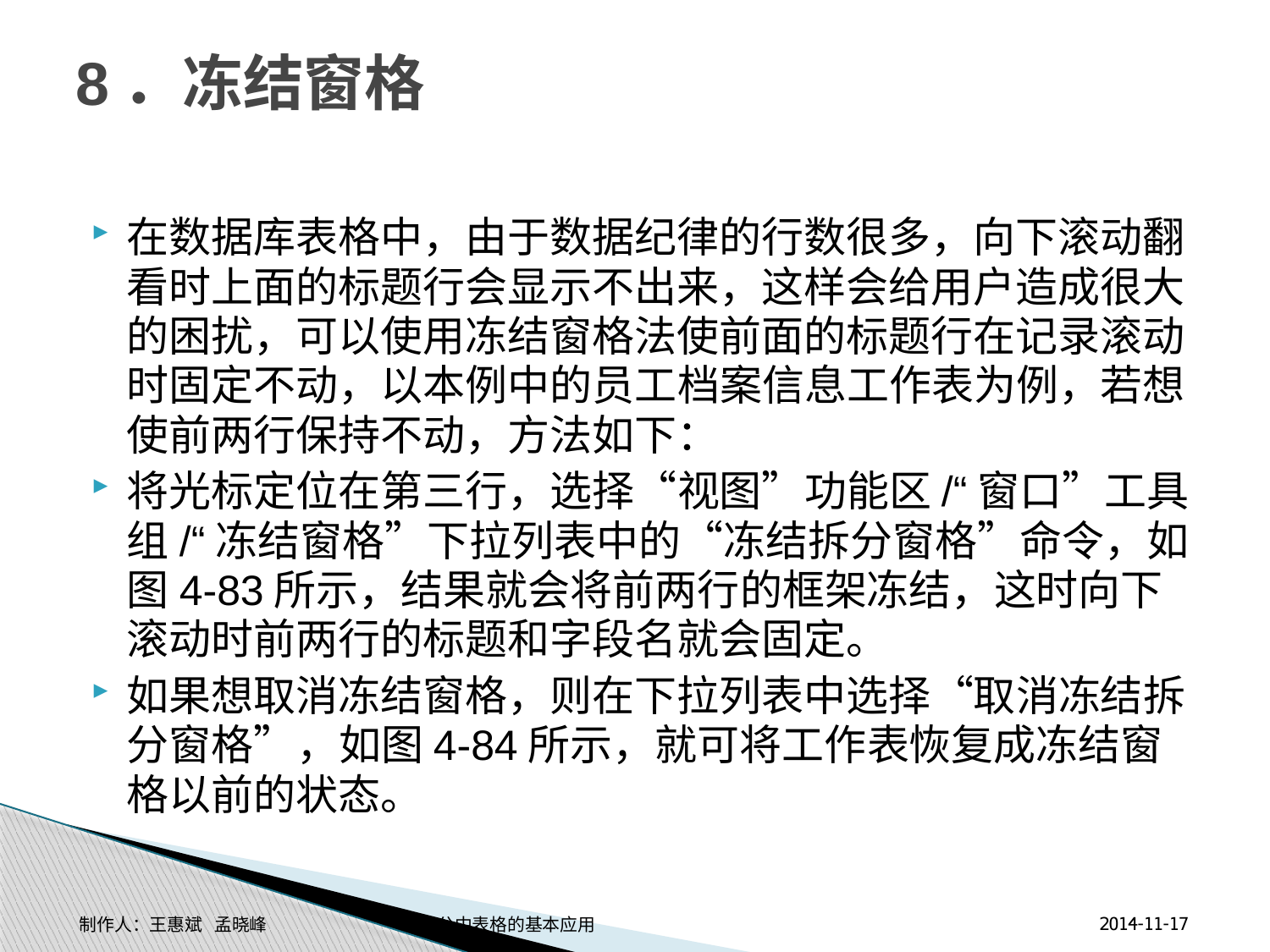

# 8．冻结窗格
在数据库表格中，由于数据纪律的行数很多，向下滚动翻看时上面的标题行会显示不出来，这样会给用户造成很大的困扰，可以使用冻结窗格法使前面的标题行在记录滚动时固定不动，以本例中的员工档案信息工作表为例，若想使前两行保持不动，方法如下：
将光标定位在第三行，选择“视图”功能区/“窗口”工具组/“冻结窗格”下拉列表中的“冻结拆分窗格”命令，如图4-83所示，结果就会将前两行的框架冻结，这时向下滚动时前两行的标题和字段名就会固定。
如果想取消冻结窗格，则在下拉列表中选择“取消冻结拆分窗格”，如图4-84所示，就可将工作表恢复成冻结窗格以前的状态。
2014-11-17
制作人：王惠斌   孟晓峰                                      办公中表格的基本应用